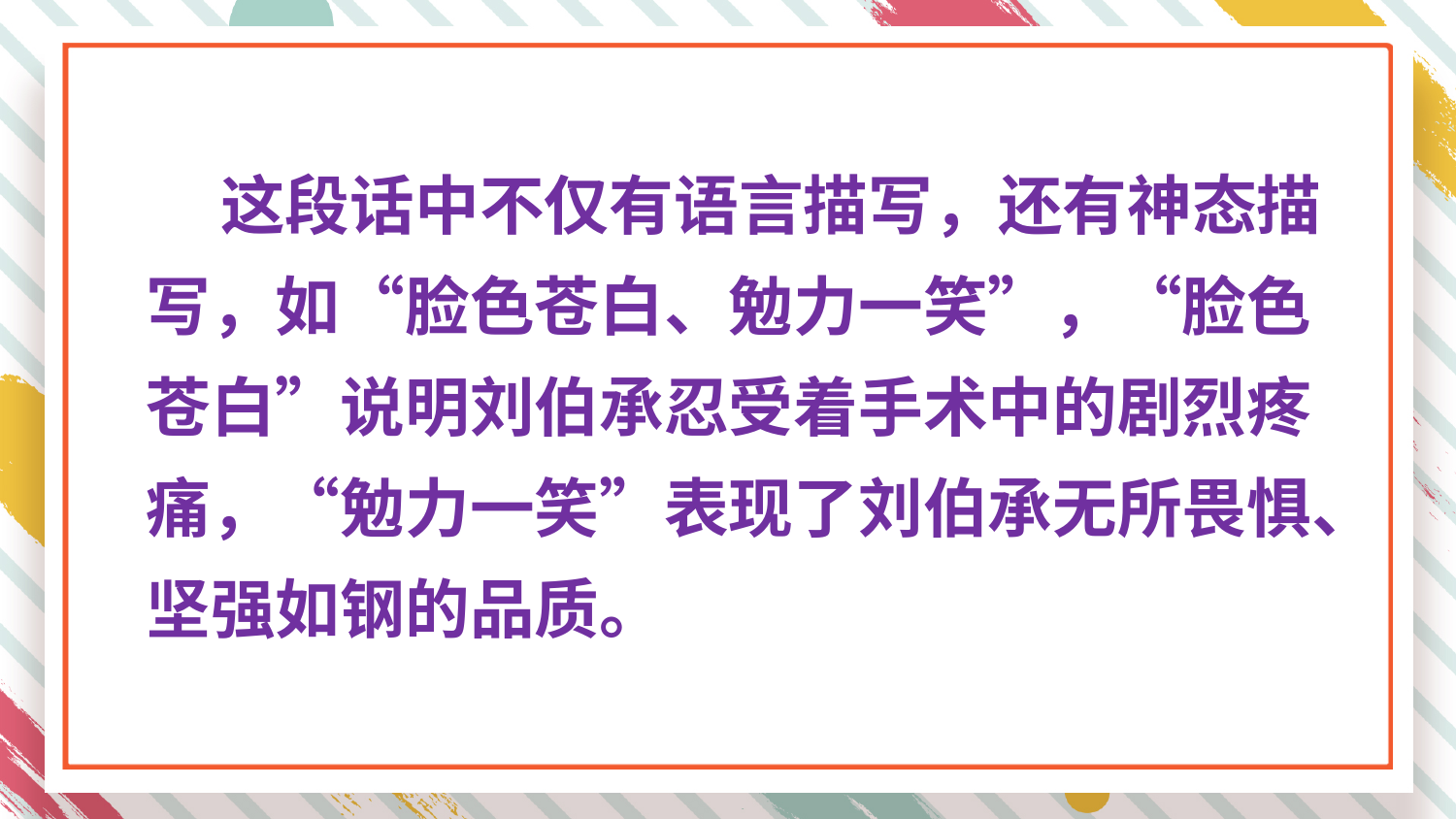

这段话中不仅有语言描写，还有神态描写，如“脸色苍白、勉力一笑”，“脸色苍白”说明刘伯承忍受着手术中的剧烈疼痛，“勉力一笑”表现了刘伯承无所畏惧、坚强如钢的品质。